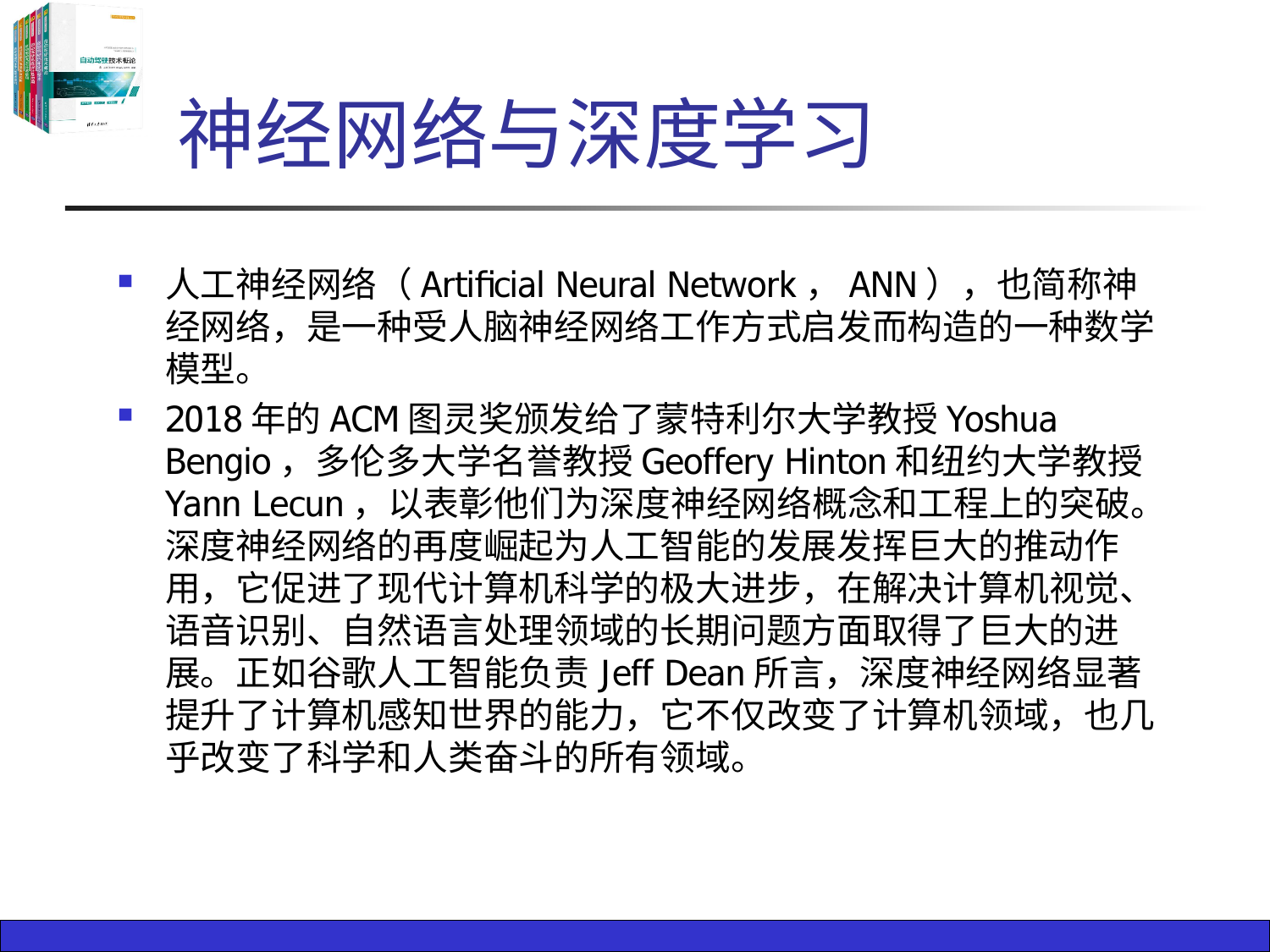

# 神经网络与深度学习
人工神经网络（Artificial Neural Network，ANN），也简称神经网络，是一种受人脑神经网络工作方式启发而构造的一种数学模型。
2018年的ACM图灵奖颁发给了蒙特利尔大学教授Yoshua Bengio，多伦多大学名誉教授Geoffery Hinton和纽约大学教授Yann Lecun，以表彰他们为深度神经网络概念和工程上的突破。深度神经网络的再度崛起为人工智能的发展发挥巨大的推动作用，它促进了现代计算机科学的极大进步，在解决计算机视觉、语音识别、自然语言处理领域的长期问题方面取得了巨大的进展。正如谷歌人工智能负责Jeff Dean所言，深度神经网络显著提升了计算机感知世界的能力，它不仅改变了计算机领域，也几乎改变了科学和人类奋斗的所有领域。